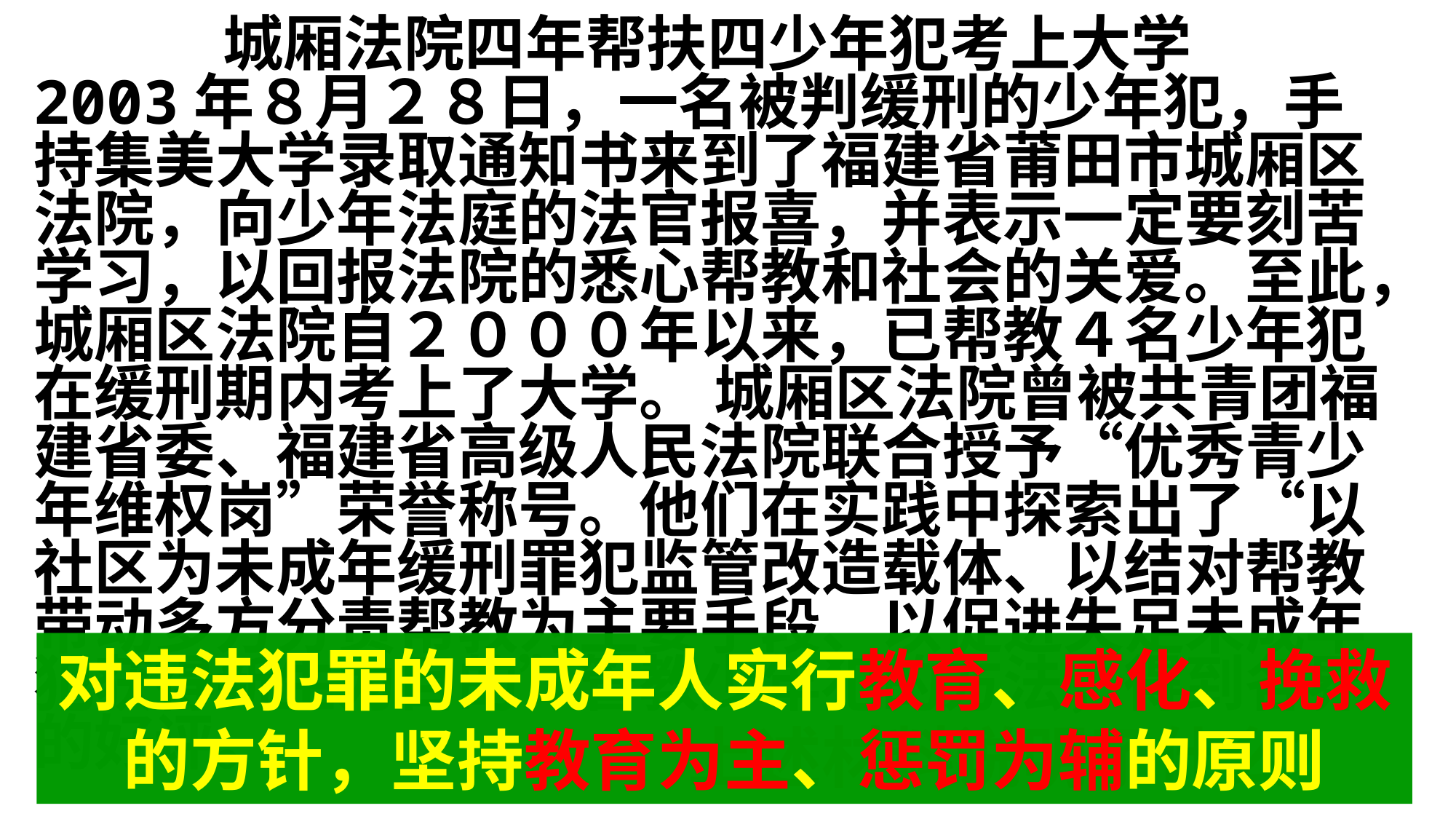

城厢法院四年帮扶四少年犯考上大学
2003年８月２８日，一名被判缓刑的少年犯，手持集美大学录取通知书来到了福建省莆田市城厢区法院，向少年法庭的法官报喜，并表示一定要刻苦学习，以回报法院的悉心帮教和社会的关爱。至此，城厢区法院自２０００年以来，已帮教４名少年犯在缓刑期内考上了大学。 城厢区法院曾被共青团福建省委、福建省高级人民法院联合授予“优秀青少年维权岗”荣誉称号。他们在实践中探索出了“以社区为未成年缓刑罪犯监管改造载体、以结对帮教带动多方分责帮教为主要手段、以促进失足未成年犯获得新生为目的”管教少年犯的方法，得到各界的好评。

对违法犯罪的未成年人实行教育、感化、挽救的方针，坚持教育为主、惩罚为辅的原则
上述材料说明了什么？